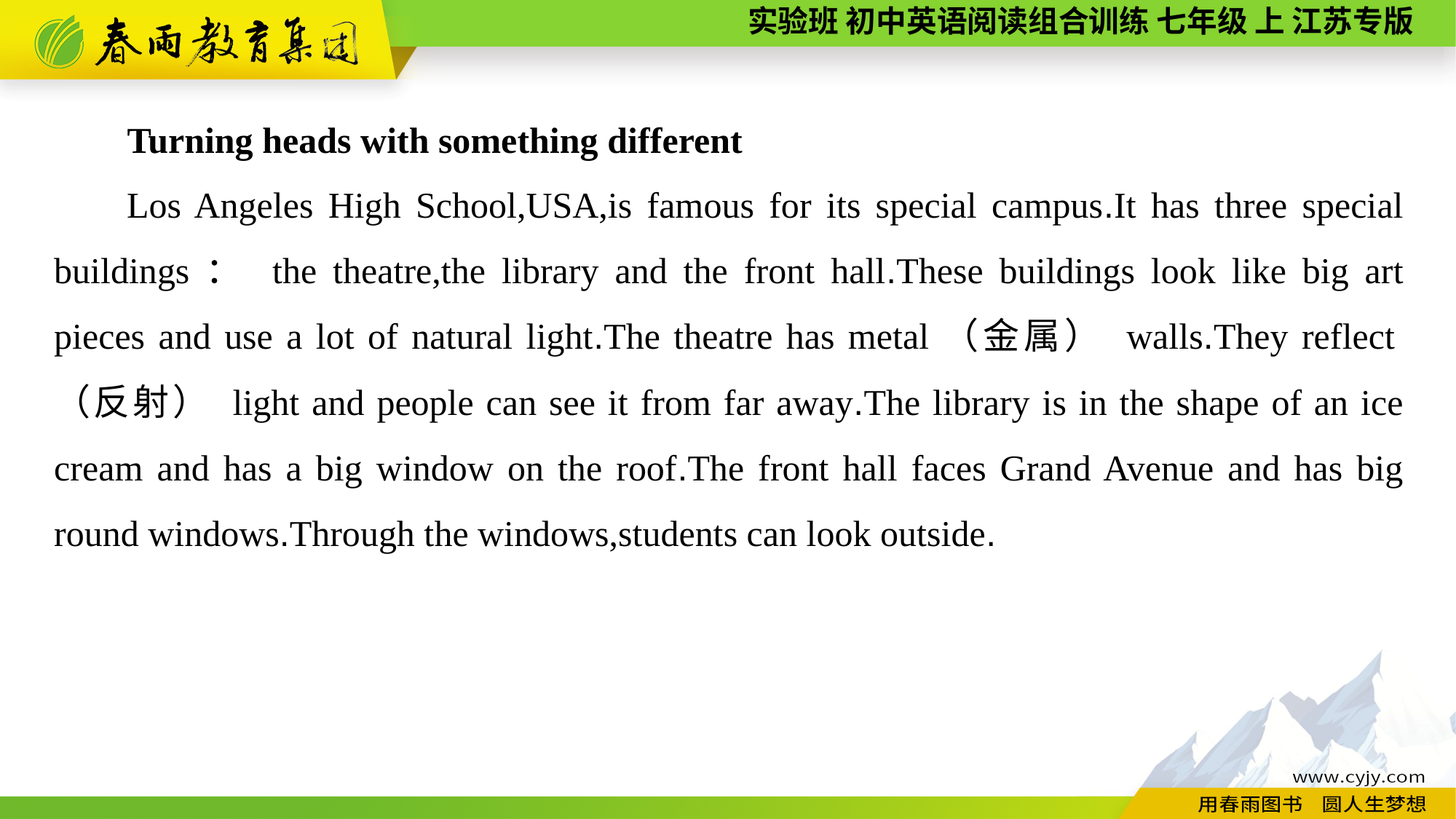

Turning heads with something different
Los Angeles High School,USA,is famous for its special campus.It has three special buildings： the theatre,the library and the front hall.These buildings look like big art pieces and use a lot of natural light.The theatre has metal（金属） walls.They reflect（反射） light and people can see it from far away.The library is in the shape of an ice cream and has a big window on the roof.The front hall faces Grand Avenue and has big round windows.Through the windows,students can look outside.